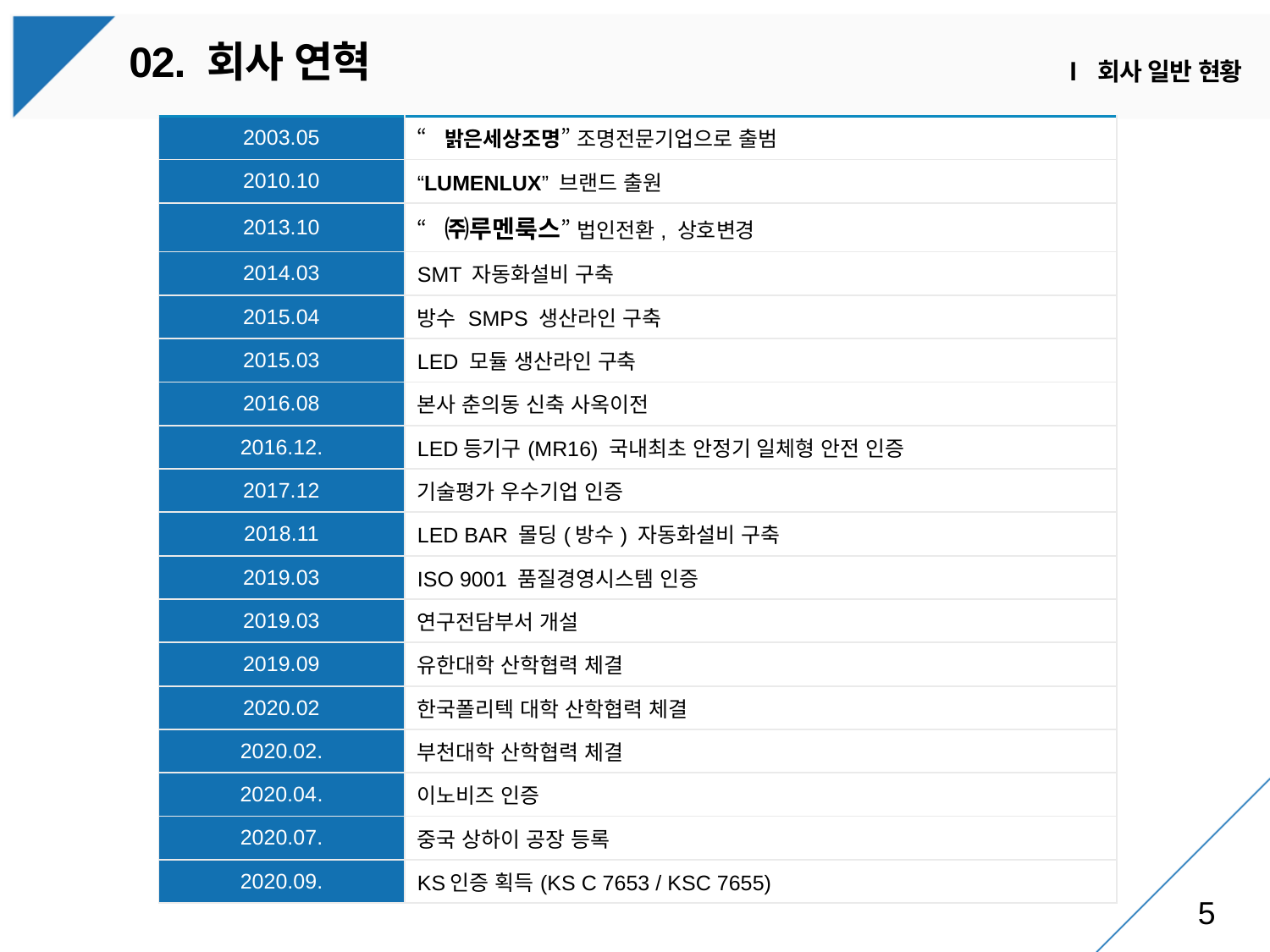

02. 회사 연혁
Ⅰ 회사 일반 현황
| 2003.05 | “밝은세상조명” 조명전문기업으로 출범 |
| --- | --- |
| 2010.10 | “LUMENLUX” 브랜드 출원 |
| 2013.10 | “㈜루멘룩스” 법인전환, 상호변경 |
| 2014.03 | SMT 자동화설비 구축 |
| 2015.04 | 방수 SMPS 생산라인 구축 |
| 2015.03 | LED 모듈 생산라인 구축 |
| 2016.08 | 본사 춘의동 신축 사옥이전 |
| 2016.12. | LED등기구(MR16) 국내최초 안정기 일체형 안전 인증 |
| 2017.12 | 기술평가 우수기업 인증 |
| 2018.11 | LED BAR 몰딩(방수) 자동화설비 구축 |
| 2019.03 | ISO 9001 품질경영시스템 인증 |
| 2019.03 | 연구전담부서 개설 |
| 2019.09 | 유한대학 산학협력 체결 |
| 2020.02 | 한국폴리텍 대학 산학협력 체결 |
| 2020.02. | 부천대학 산학협력 체결 |
| 2020.04. | 이노비즈 인증 |
| 2020.07. | 중국 상하이 공장 등록 |
| 2020.09. | KS인증 획득(KS C 7653 / KSC 7655) |
5